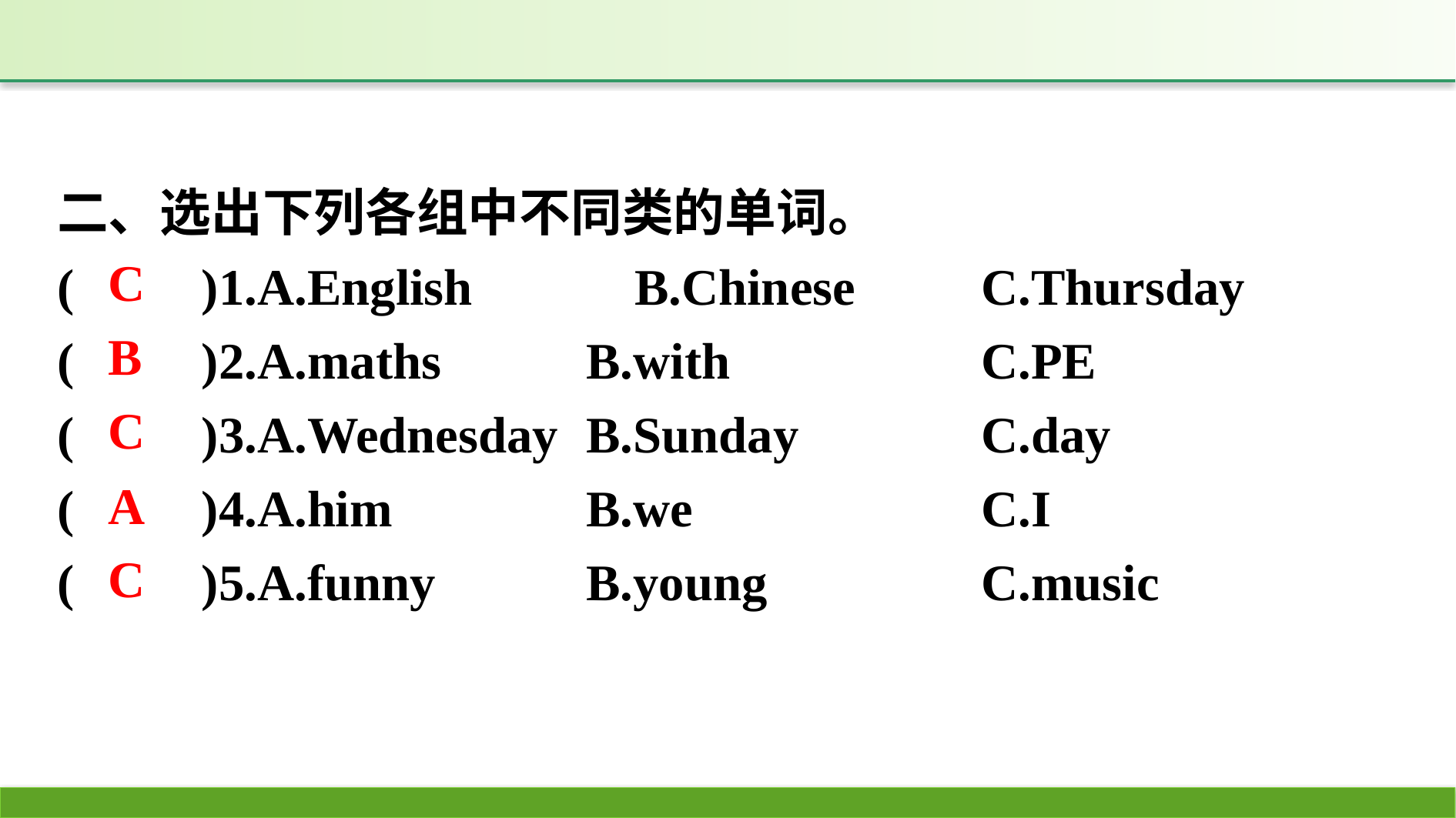

二、选出下列各组中不同类的单词。
(　　)1.A.English　　	B.Chinese　　	C.Thursday
(　　)2.A.maths		B.with			C.PE
(　　)3.A.Wednesday	B.Sunday		C.day
(　　)4.A.him		B.we			C.I
(　　)5.A.funny		B.young		C.music
C
B
C
A
C